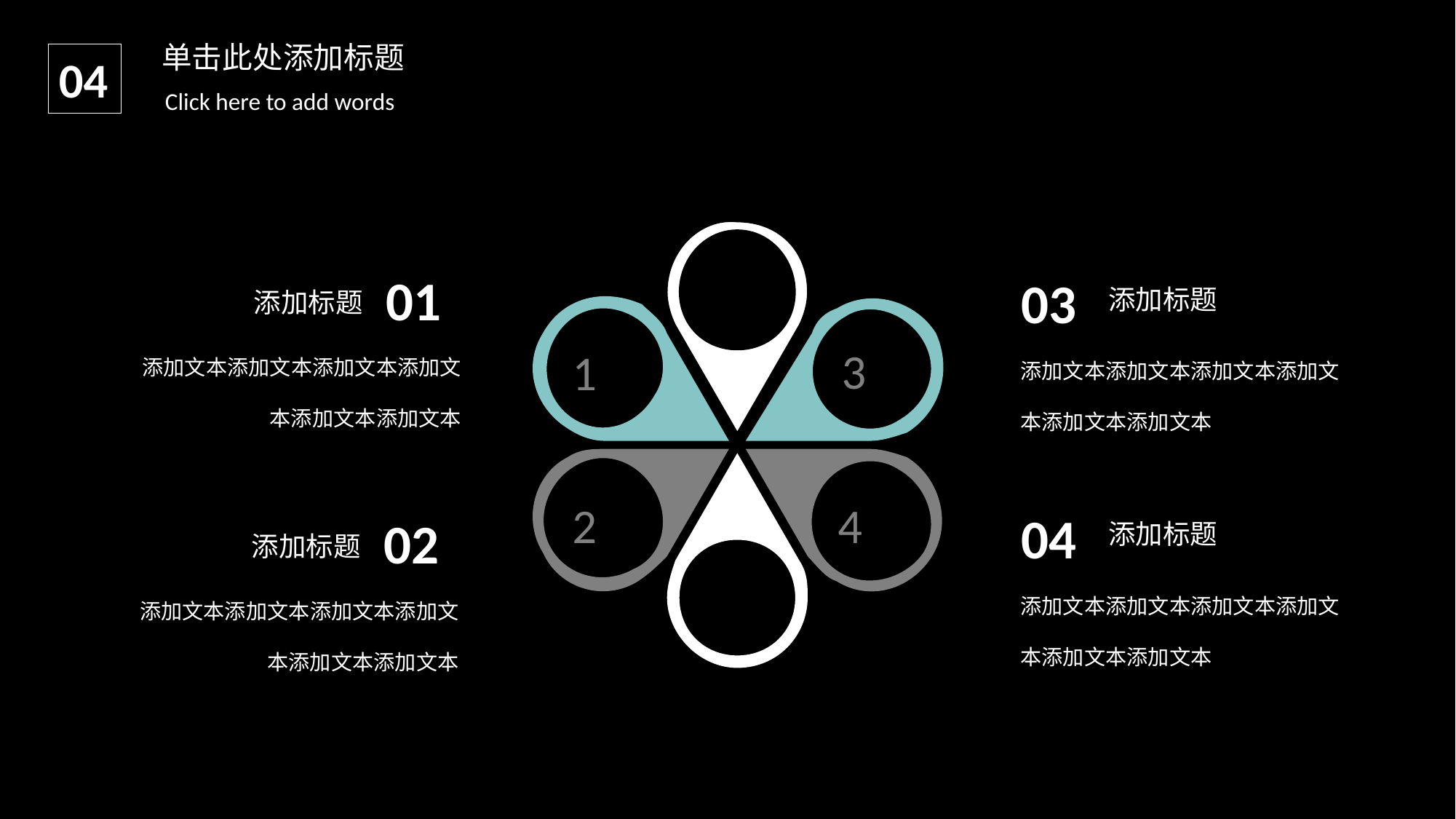

单击此处添加标题
04
Click here to add words

3
1
2
4

01
03
添加标题
添加标题
添加文本添加文本添加文本添加文本添加文本添加文本

添加文本添加文本添加文本添加文本添加文本添加文本
04
02
添加标题
添加标题
添加文本添加文本添加文本添加文本添加文本添加文本
添加文本添加文本添加文本添加文本添加文本添加文本